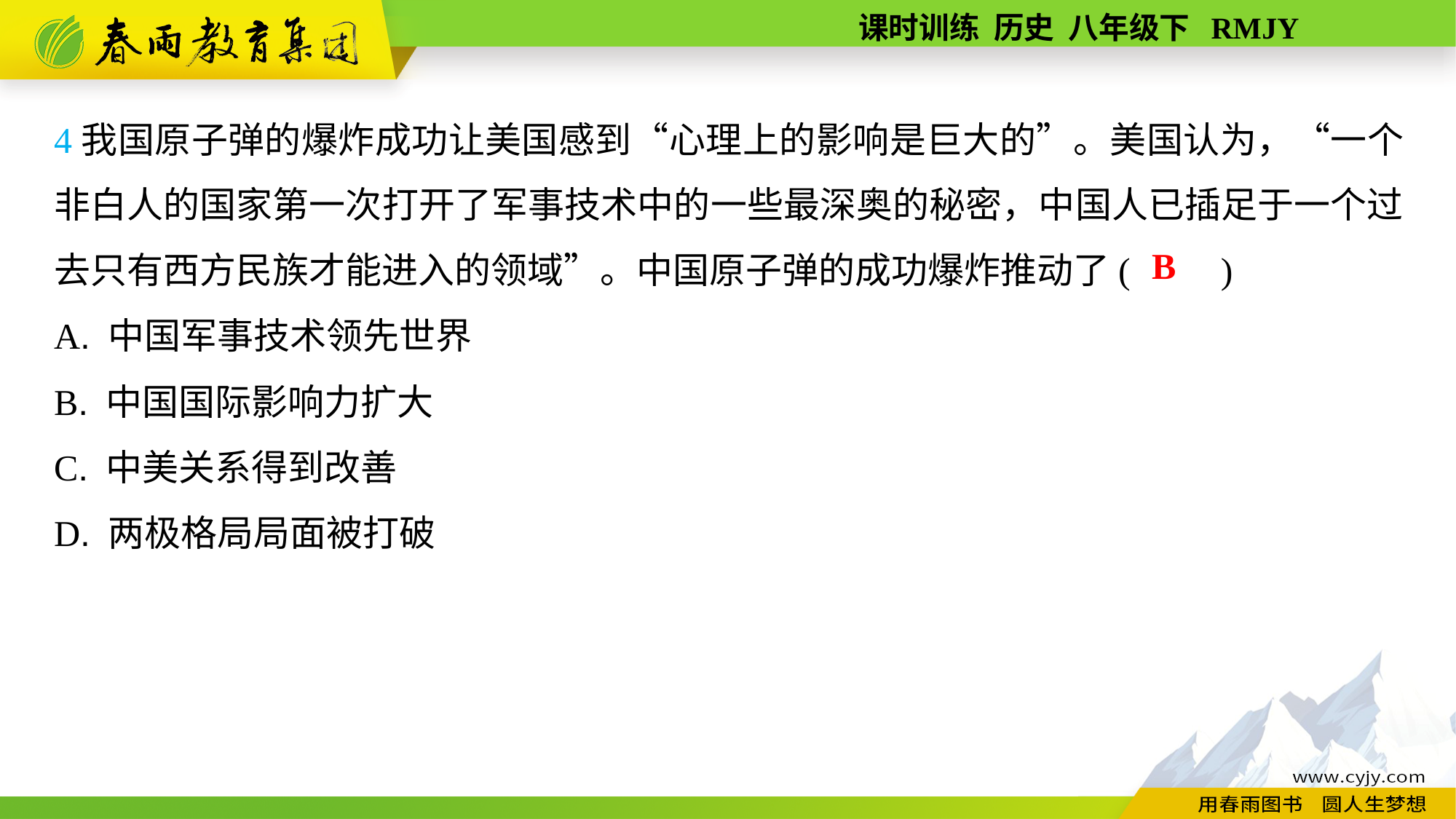

4我国原子弹的爆炸成功让美国感到“心理上的影响是巨大的”。美国认为，“一个非白人的国家第一次打开了军事技术中的一些最深奥的秘密，中国人已插足于一个过去只有西方民族才能进入的领域”。中国原子弹的成功爆炸推动了(　　)
A. 中国军事技术领先世界
B. 中国国际影响力扩大
C. 中美关系得到改善
D. 两极格局局面被打破
B